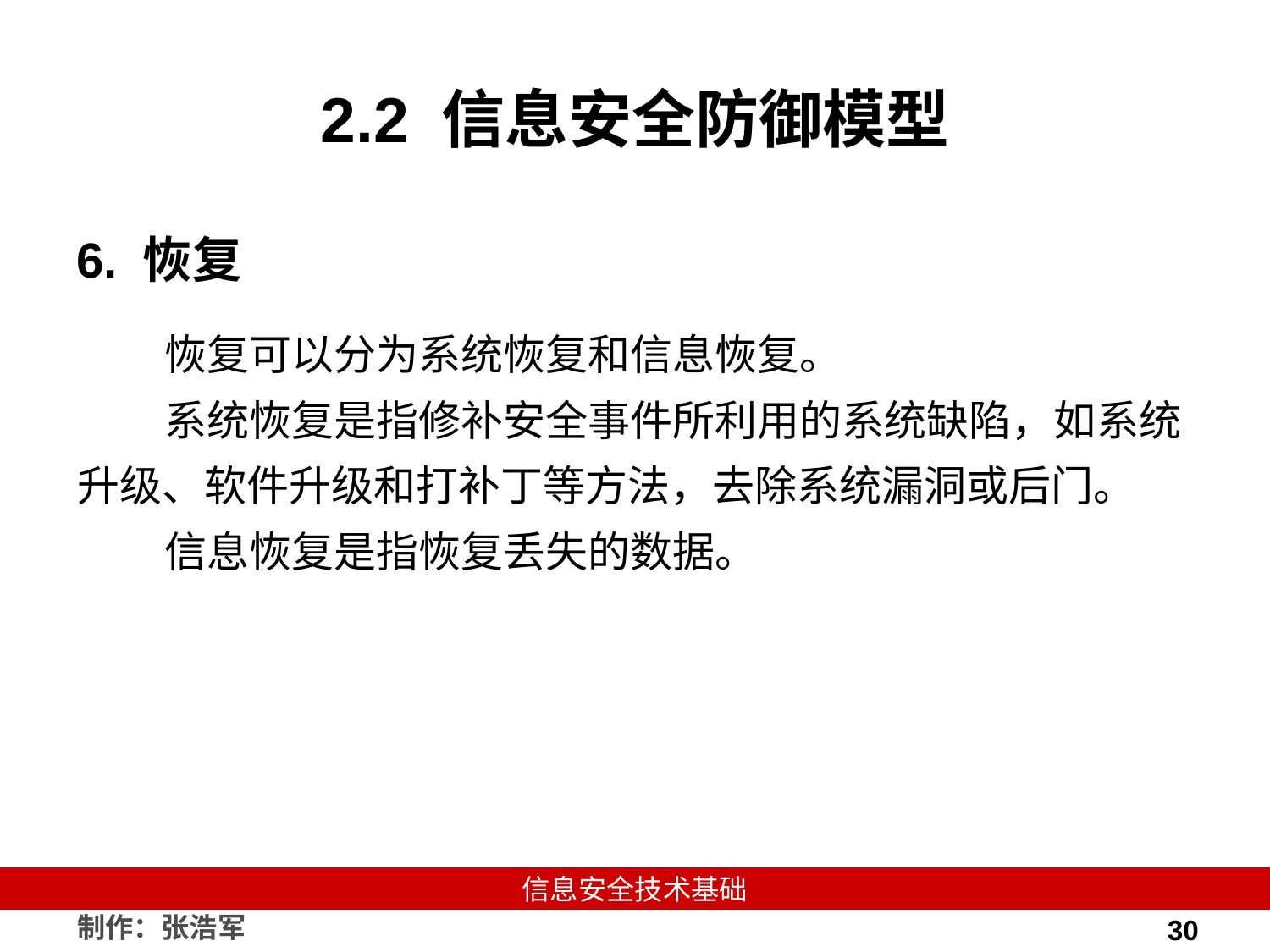

# 2.2 信息安全防御模型
6. 恢复
恢复可以分为系统恢复和信息恢复。
系统恢复是指修补安全事件所利用的系统缺陷，如系统升级、软件升级和打补丁等方法，去除系统漏洞或后门。
信息恢复是指恢复丢失的数据。
30